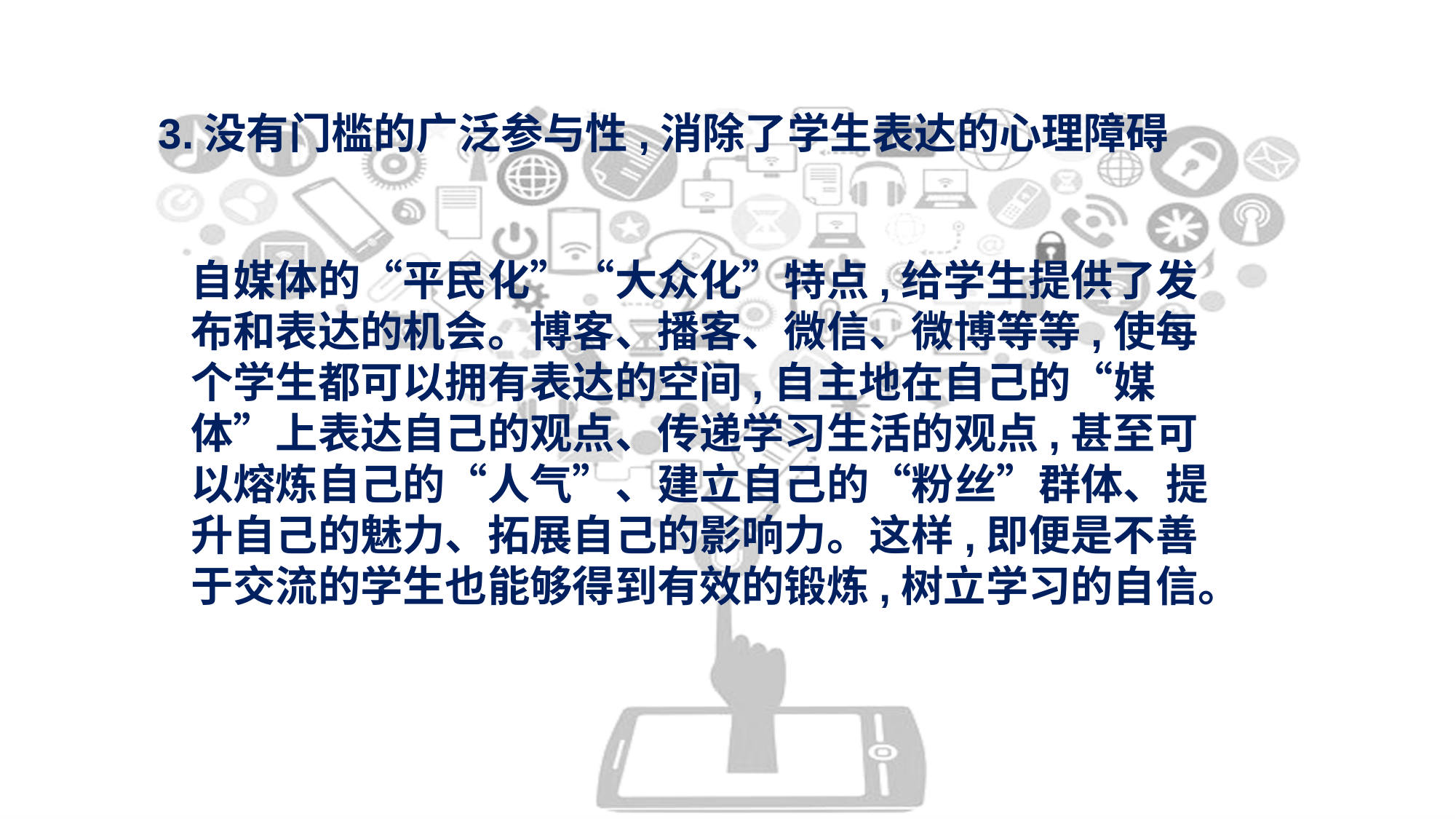

3.没有门槛的广泛参与性,消除了学生表达的心理障碍
自媒体的“平民化”“大众化”特点,给学生提供了发布和表达的机会。博客、播客、微信、微博等等,使每个学生都可以拥有表达的空间,自主地在自己的“媒体”上表达自己的观点、传递学习生活的观点,甚至可以熔炼自己的“人气”、建立自己的“粉丝”群体、提升自己的魅力、拓展自己的影响力。这样,即便是不善于交流的学生也能够得到有效的锻炼,树立学习的自信。